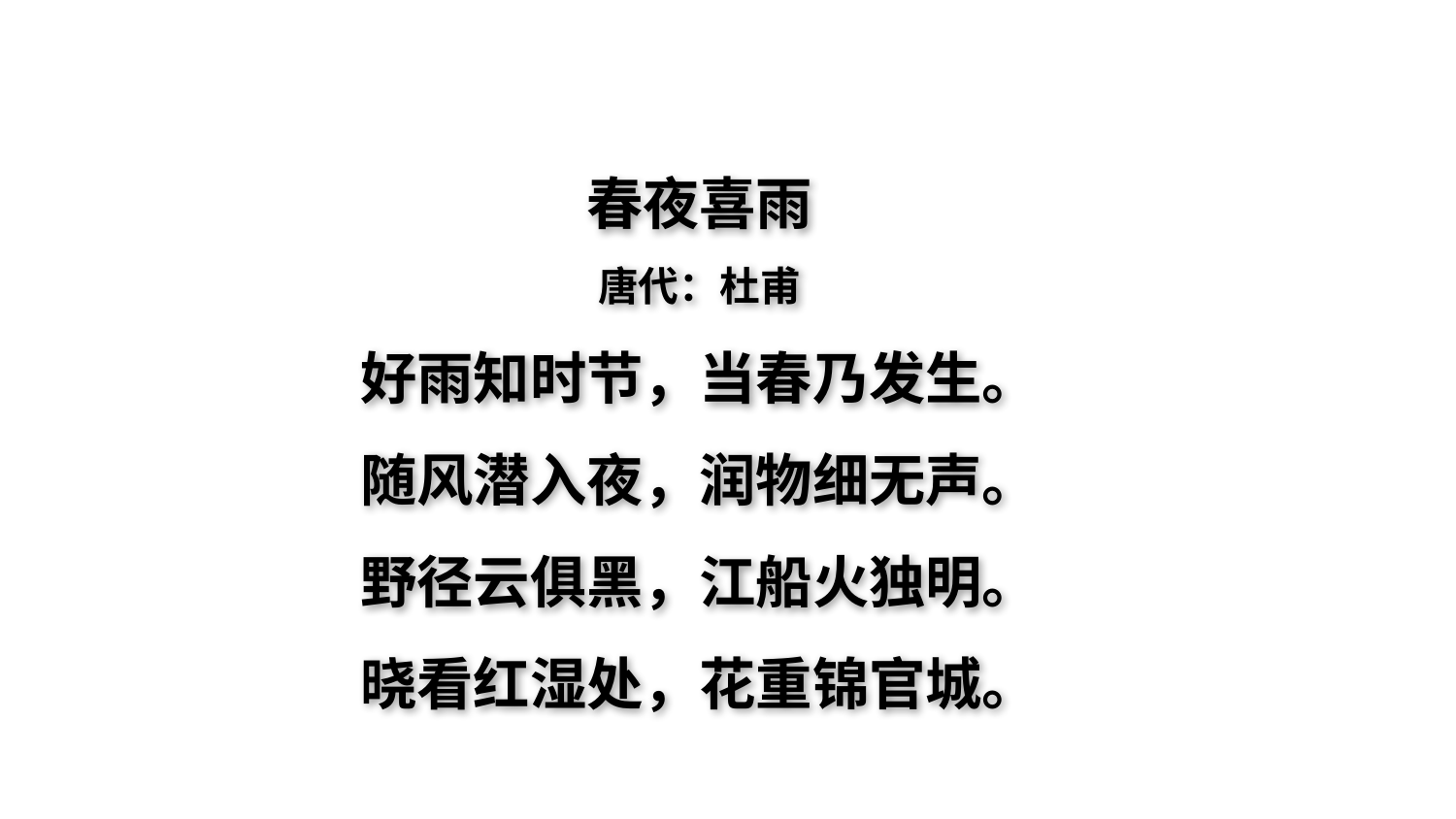

春夜喜雨
唐代：杜甫
好雨知时节，当春乃发生。
随风潜入夜，润物细无声。
野径云俱黑，江船火独明。
晓看红湿处，花重锦官城。